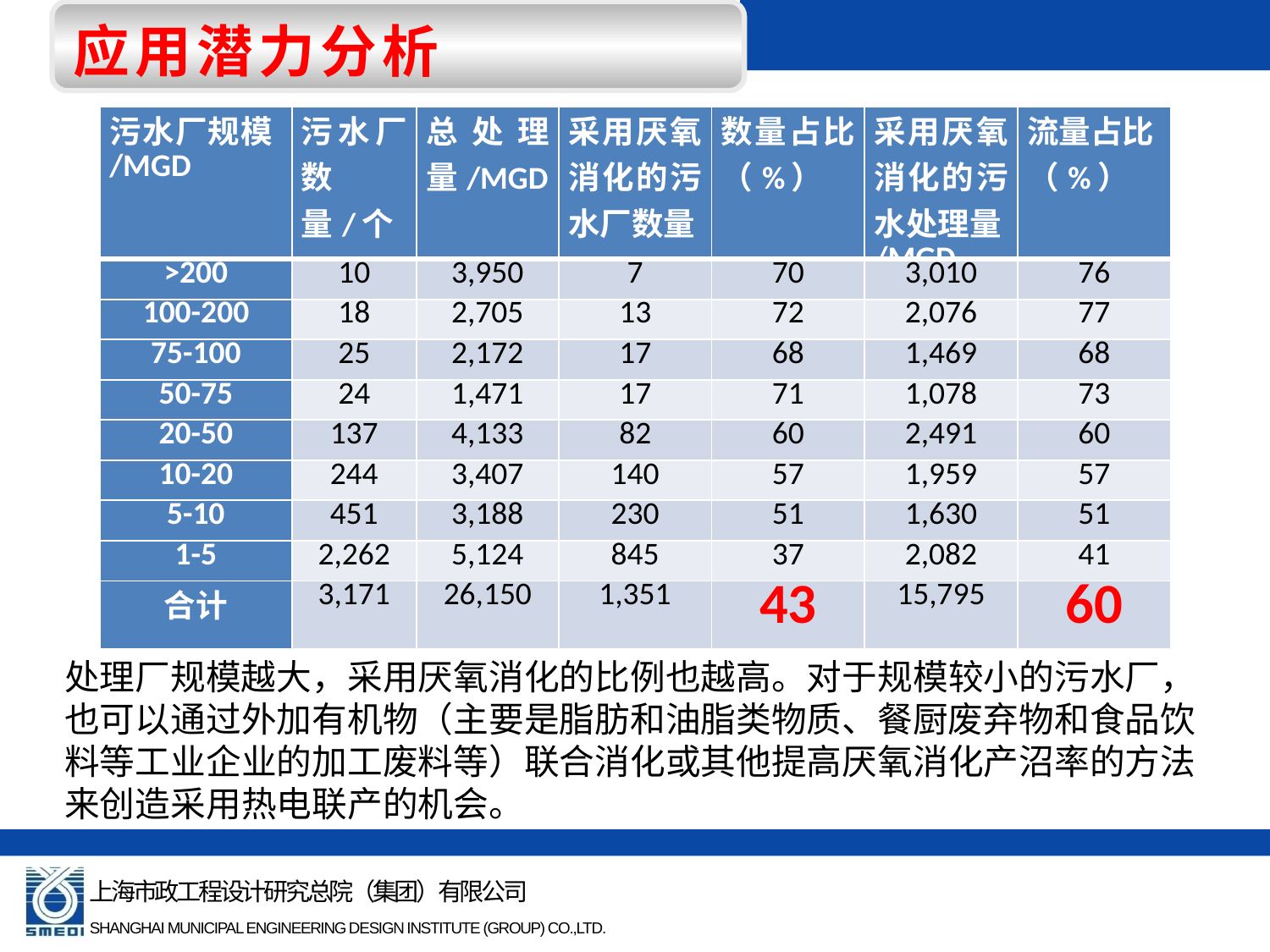

应用潜力分析
| 污水厂规模/MGD | 污水厂数量/个 | 总处理量/MGD | 采用厌氧消化的污水厂数量 | 数量占比（%） | 采用厌氧消化的污水处理量/MGD | 流量占比 （%） |
| --- | --- | --- | --- | --- | --- | --- |
| >200 | 10 | 3,950 | 7 | 70 | 3,010 | 76 |
| 100-200 | 18 | 2,705 | 13 | 72 | 2,076 | 77 |
| 75-100 | 25 | 2,172 | 17 | 68 | 1,469 | 68 |
| 50-75 | 24 | 1,471 | 17 | 71 | 1,078 | 73 |
| 20-50 | 137 | 4,133 | 82 | 60 | 2,491 | 60 |
| 10-20 | 244 | 3,407 | 140 | 57 | 1,959 | 57 |
| 5-10 | 451 | 3,188 | 230 | 51 | 1,630 | 51 |
| 1-5 | 2,262 | 5,124 | 845 | 37 | 2,082 | 41 |
| 合计 | 3,171 | 26,150 | 1,351 | 43 | 15,795 | 60 |
处理厂规模越大，采用厌氧消化的比例也越高。对于规模较小的污水厂，也可以通过外加有机物（主要是脂肪和油脂类物质、餐厨废弃物和食品饮料等工业企业的加工废料等）联合消化或其他提高厌氧消化产沼率的方法来创造采用热电联产的机会。